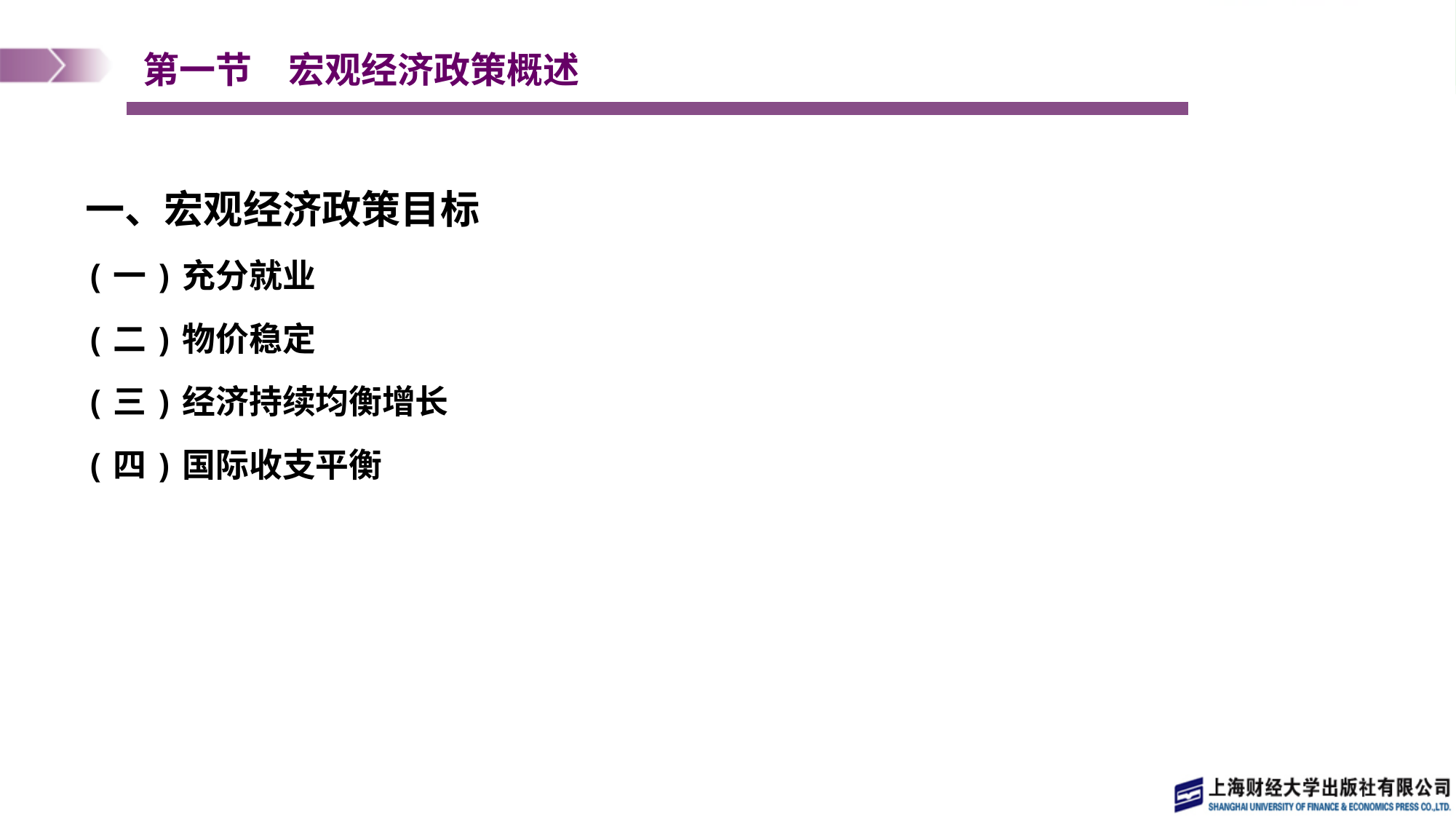

# 第一节　宏观经济政策概述
一、宏观经济政策目标
(一)充分就业
(二)物价稳定
(三)经济持续均衡增长
(四)国际收支平衡